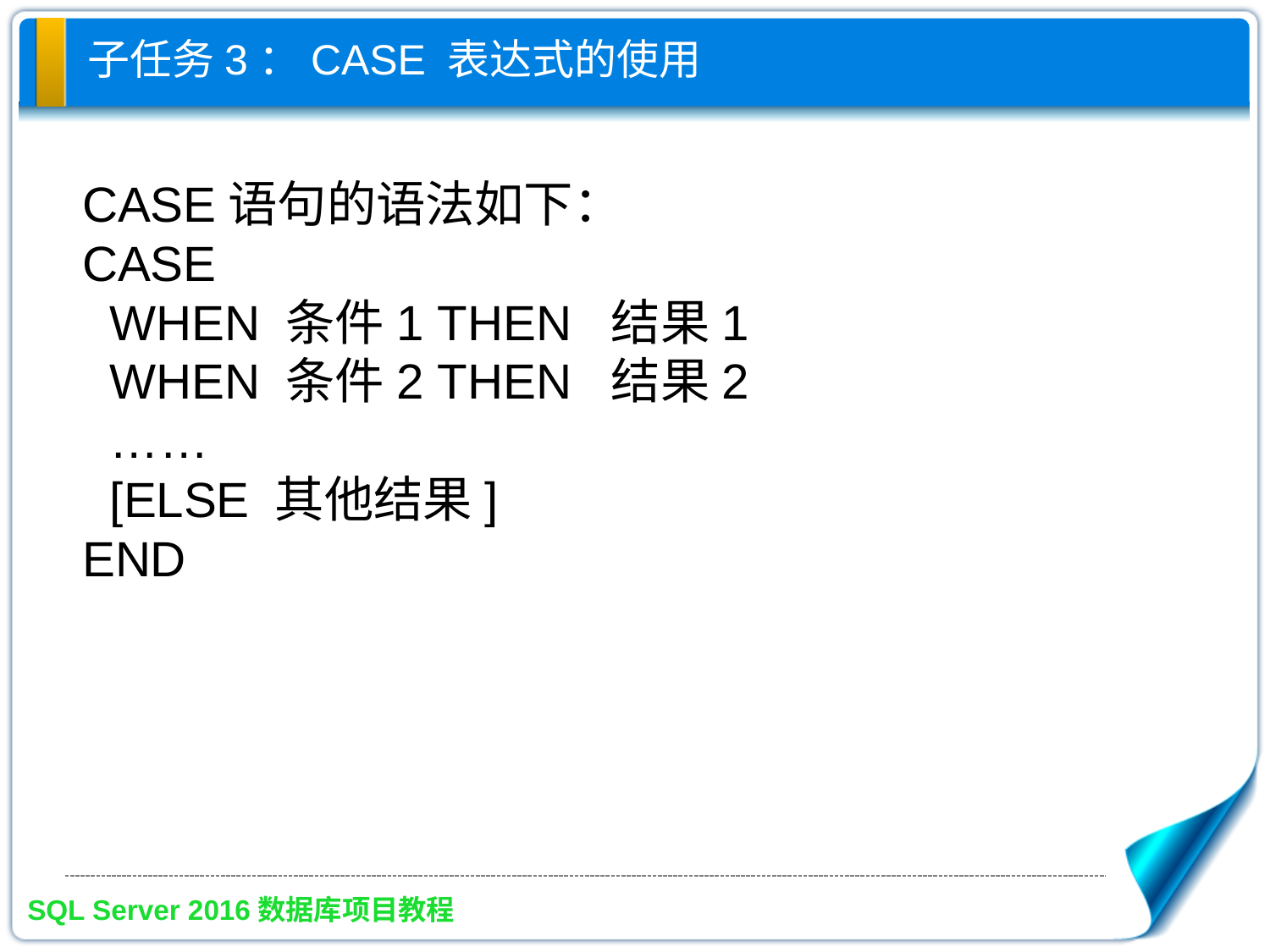

# 子任务3：CASE 表达式的使用
CASE语句的语法如下：
CASE
  WHEN 条件1 THEN  结果1
  WHEN 条件2 THEN  结果2
  ……
  [ELSE 其他结果]
END